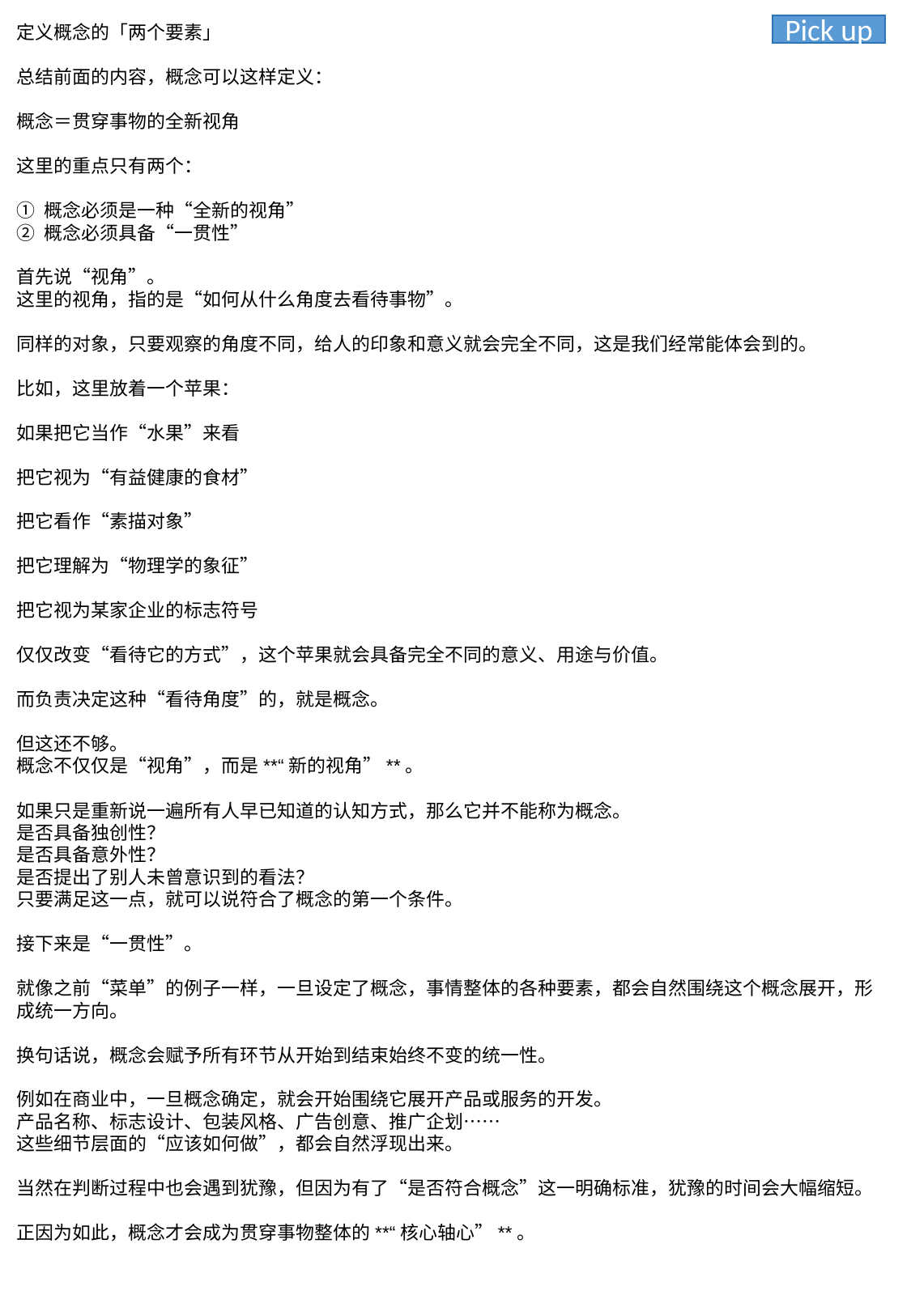

定义概念的「两个要素」

总结前面的内容，概念可以这样定义：

概念＝贯穿事物的全新视角

这里的重点只有两个：

① 概念必须是一种“全新的视角”
② 概念必须具备“一贯性”

首先说“视角”。
这里的视角，指的是“如何从什么角度去看待事物”。

同样的对象，只要观察的角度不同，给人的印象和意义就会完全不同，这是我们经常能体会到的。

比如，这里放着一个苹果：

如果把它当作“水果”来看

把它视为“有益健康的食材”

把它看作“素描对象”

把它理解为“物理学的象征”

把它视为某家企业的标志符号

仅仅改变“看待它的方式”，这个苹果就会具备完全不同的意义、用途与价值。

而负责决定这种“看待角度”的，就是概念。

但这还不够。
概念不仅仅是“视角”，而是**“新的视角”**。

如果只是重新说一遍所有人早已知道的认知方式，那么它并不能称为概念。
是否具备独创性？
是否具备意外性？
是否提出了别人未曾意识到的看法？
只要满足这一点，就可以说符合了概念的第一个条件。

接下来是“一贯性”。

就像之前“菜单”的例子一样，一旦设定了概念，事情整体的各种要素，都会自然围绕这个概念展开，形成统一方向。

换句话说，概念会赋予所有环节从开始到结束始终不变的统一性。

例如在商业中，一旦概念确定，就会开始围绕它展开产品或服务的开发。
产品名称、标志设计、包装风格、广告创意、推广企划……
这些细节层面的“应该如何做”，都会自然浮现出来。

当然在判断过程中也会遇到犹豫，但因为有了“是否符合概念”这一明确标准，犹豫的时间会大幅缩短。

正因为如此，概念才会成为贯穿事物整体的**“核心轴心”**。
Pick up